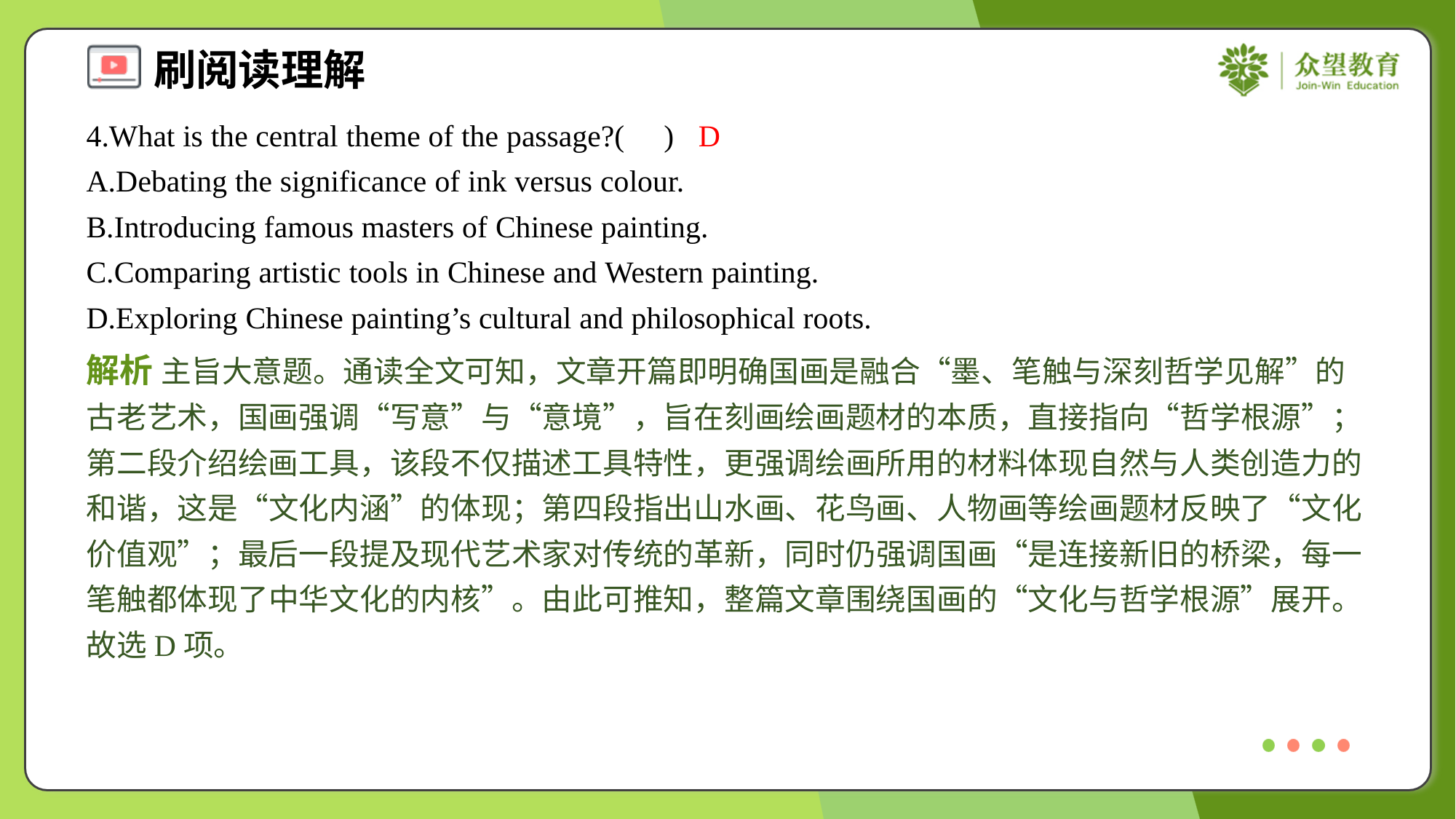

4.What is the central theme of the passage?(     )
D
A.Debating the significance of ink versus colour.
B.Introducing famous masters of Chinese painting.
C.Comparing artistic tools in Chinese and Western painting.
D.Exploring Chinese painting’s cultural and philosophical roots.
解析 主旨大意题。通读全文可知，文章开篇即明确国画是融合“墨、笔触与深刻哲学见解”的古老艺术，国画强调“写意”与“意境”，旨在刻画绘画题材的本质，直接指向“哲学根源”；第二段介绍绘画工具，该段不仅描述工具特性，更强调绘画所用的材料体现自然与人类创造力的和谐，这是“文化内涵”的体现；第四段指出山水画、花鸟画、人物画等绘画题材反映了“文化价值观”；最后一段提及现代艺术家对传统的革新，同时仍强调国画“是连接新旧的桥梁，每一笔触都体现了中华文化的内核”。由此可推知，整篇文章围绕国画的“文化与哲学根源”展开。故选D项。